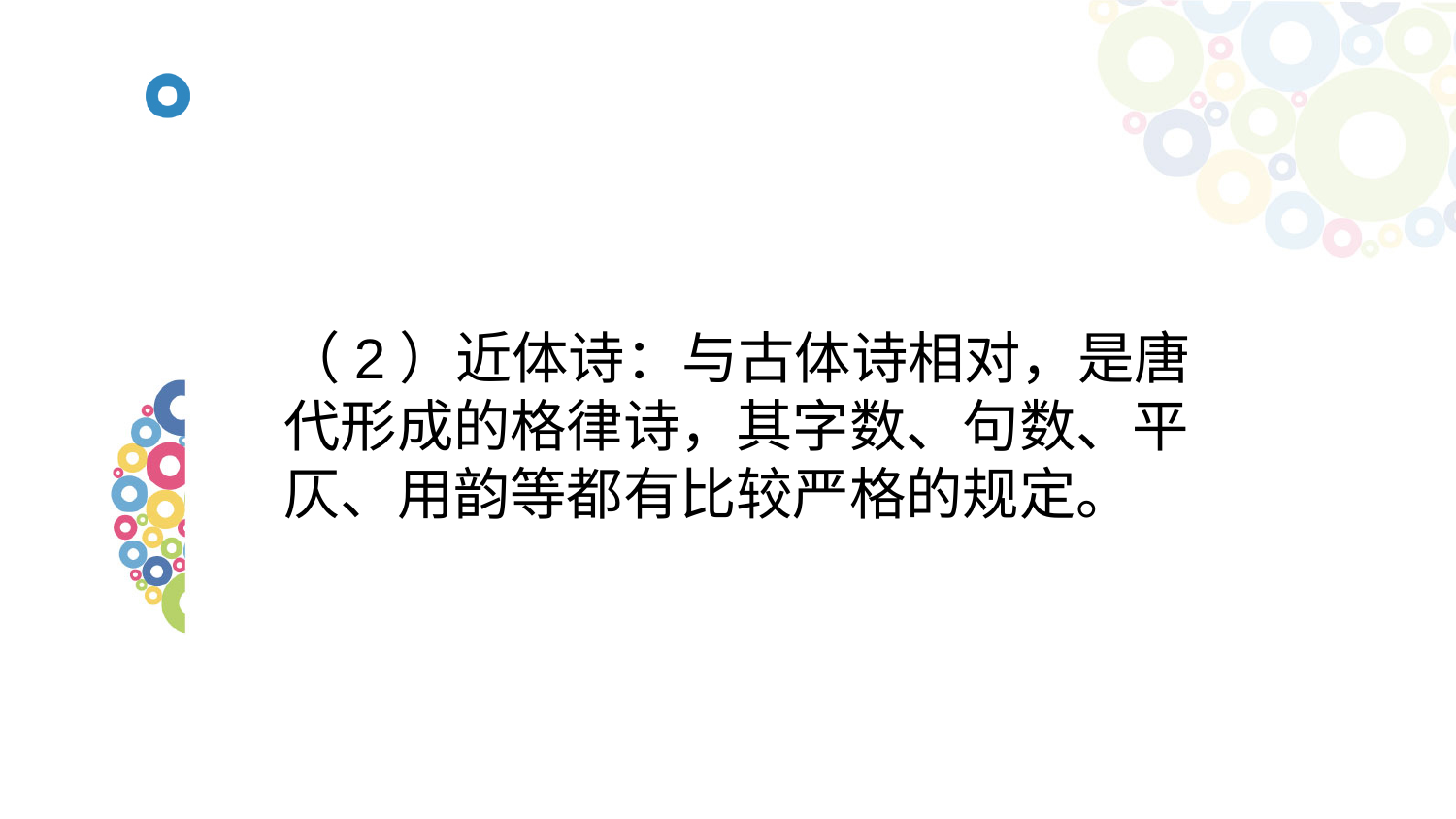

# （2）近体诗：与古体诗相对，是唐代形成的格律诗，其字数、句数、平仄、用韵等都有比较严格的规定。